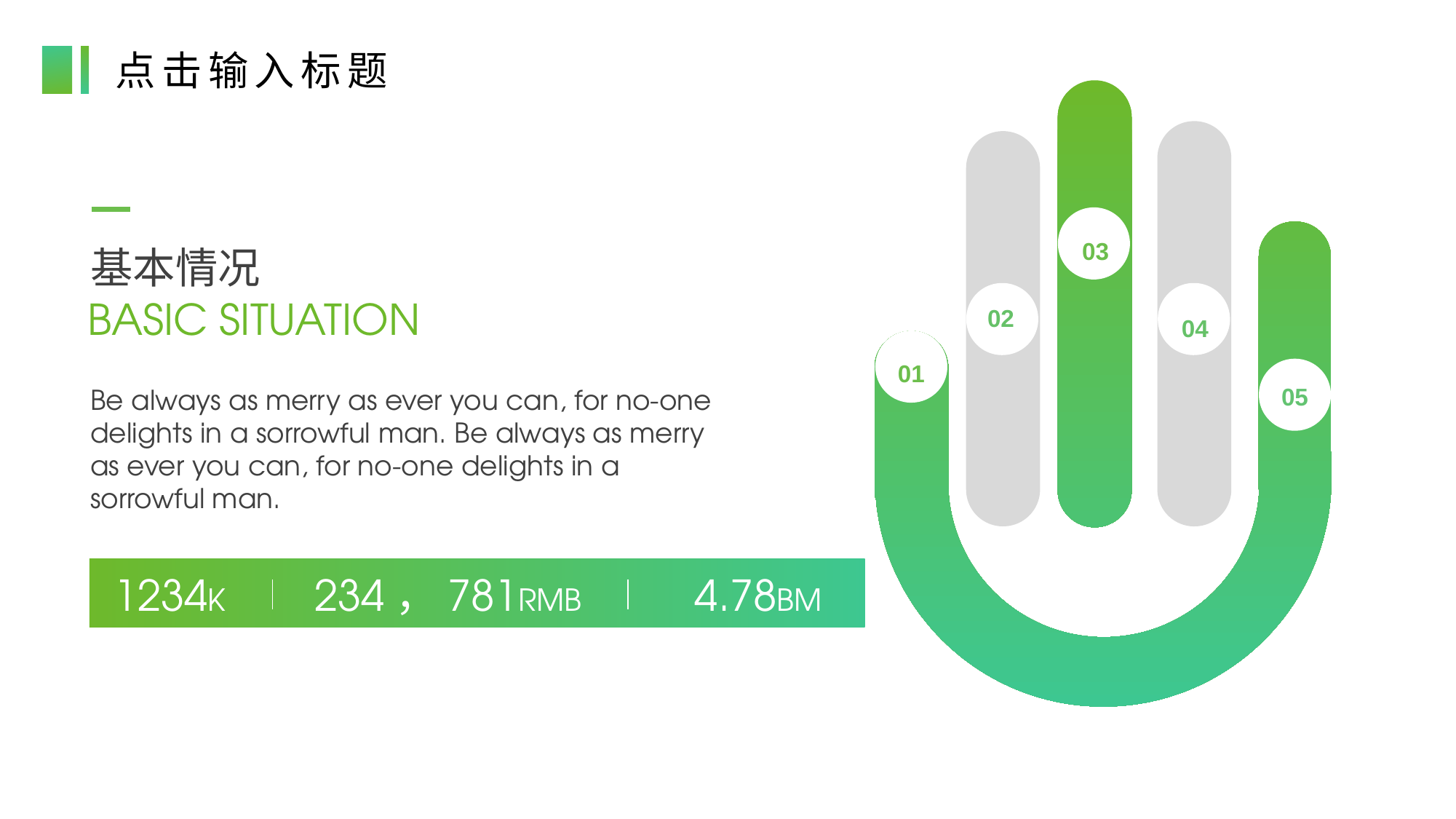

点击输入标题

03

02
04

01

05
基本情况
BASIC SITUATION
Be always as merry as ever you can, for no-one delights in a sorrowful man. Be always as merry as ever you can, for no-one delights in a sorrowful man.

1234K
234，781RMB
4.78BM